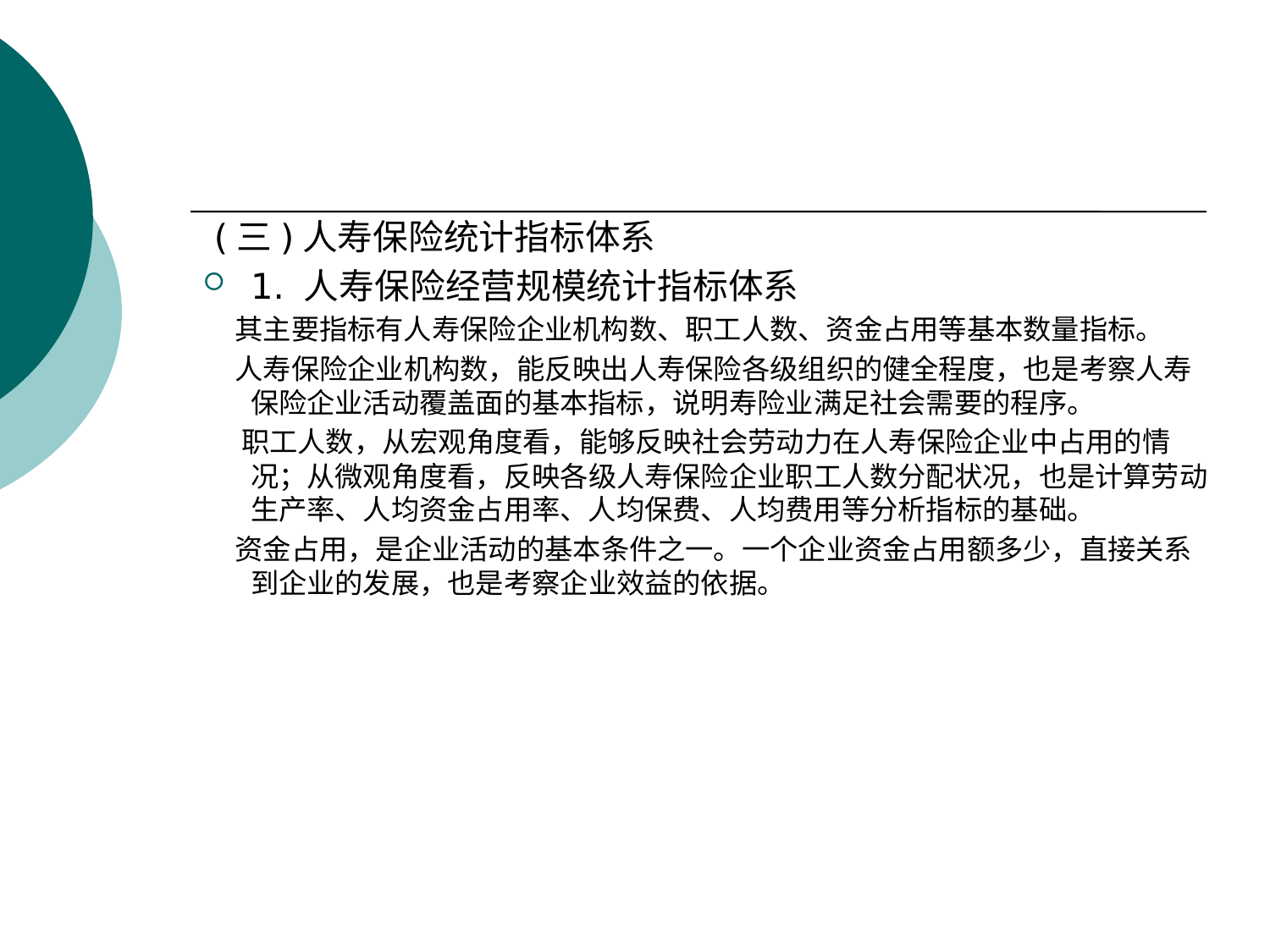

#
 (三)人寿保险统计指标体系
1. 人寿保险经营规模统计指标体系
    其主要指标有人寿保险企业机构数、职工人数、资金占用等基本数量指标。
    人寿保险企业机构数，能反映出人寿保险各级组织的健全程度，也是考察人寿保险企业活动覆盖面的基本指标，说明寿险业满足社会需要的程序。
     职工人数，从宏观角度看，能够反映社会劳动力在人寿保险企业中占用的情况；从微观角度看，反映各级人寿保险企业职工人数分配状况，也是计算劳动生产率、人均资金占用率、人均保费、人均费用等分析指标的基础。
    资金占用，是企业活动的基本条件之一。一个企业资金占用额多少，直接关系到企业的发展，也是考察企业效益的依据。